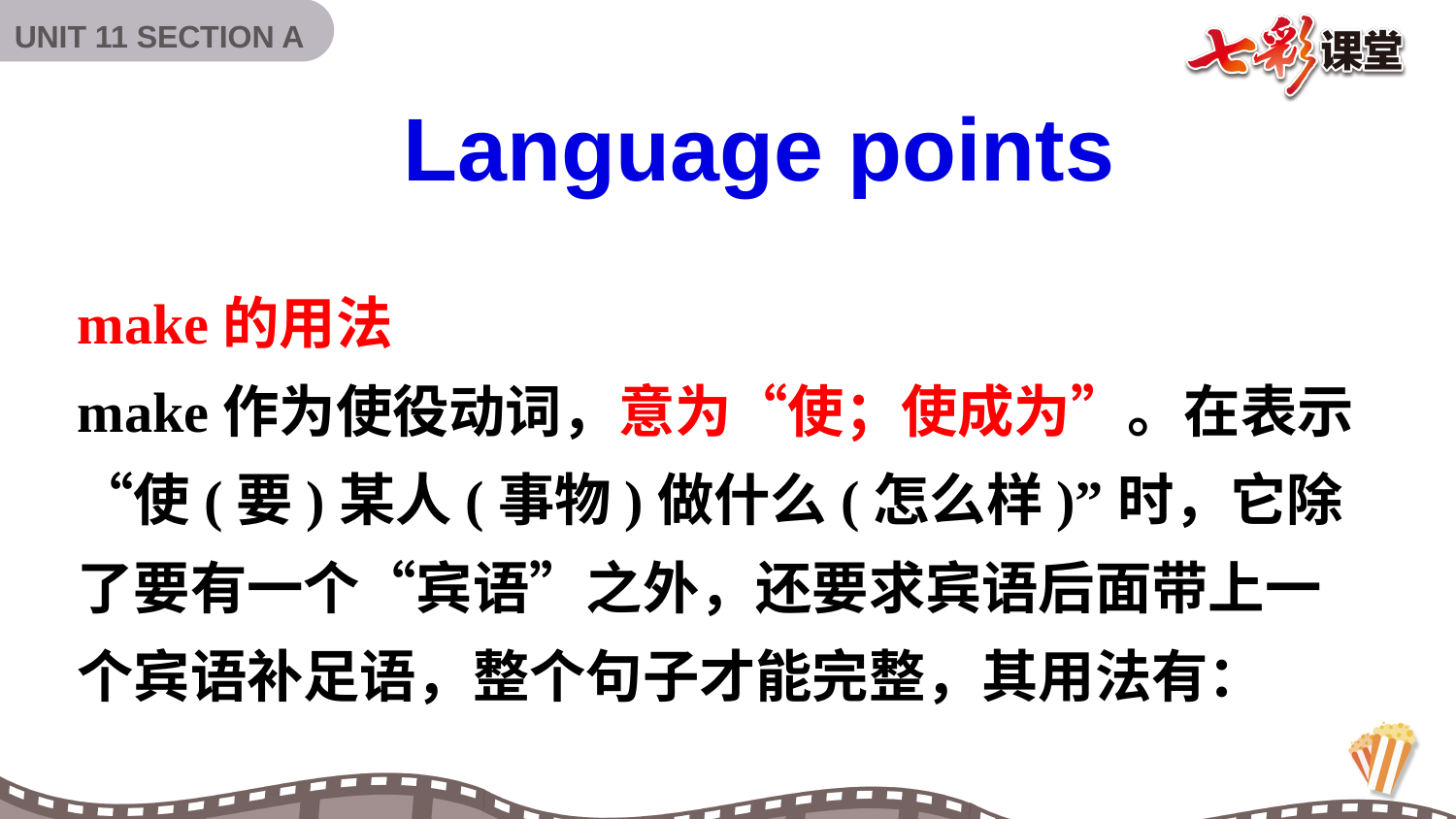

Language points
make的用法
make作为使役动词，意为“使；使成为”。在表示“使(要)某人(事物)做什么(怎么样)”时，它除了要有一个“宾语”之外，还要求宾语后面带上一个宾语补足语，整个句子才能完整，其用法有：